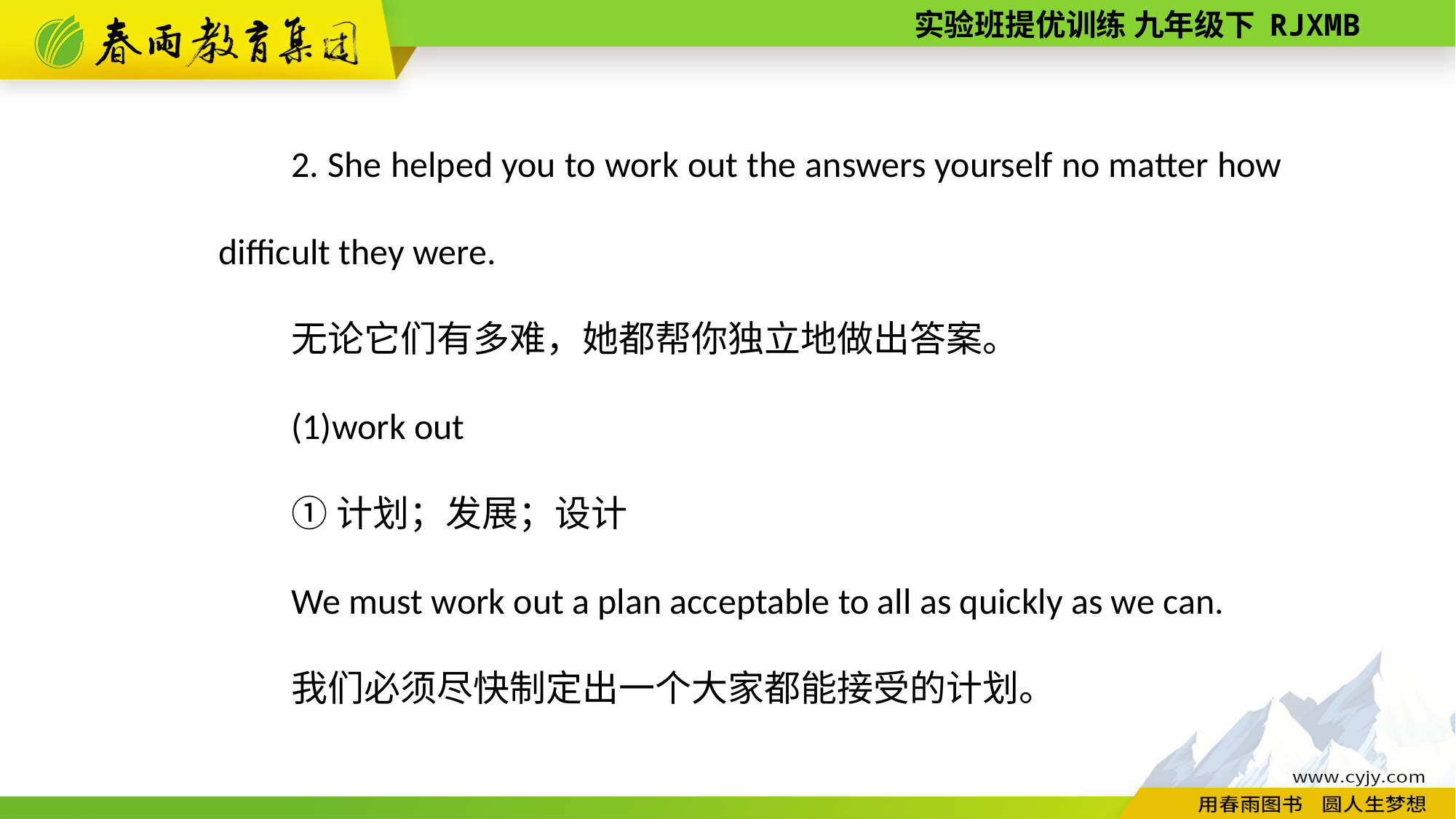

2. She helped you to work out the answers yourself no matter how difficult they were.
无论它们有多难，她都帮你独立地做出答案。
(1)work out
①计划；发展；设计
We must work out a plan acceptable to all as quickly as we can.
我们必须尽快制定出一个大家都能接受的计划。